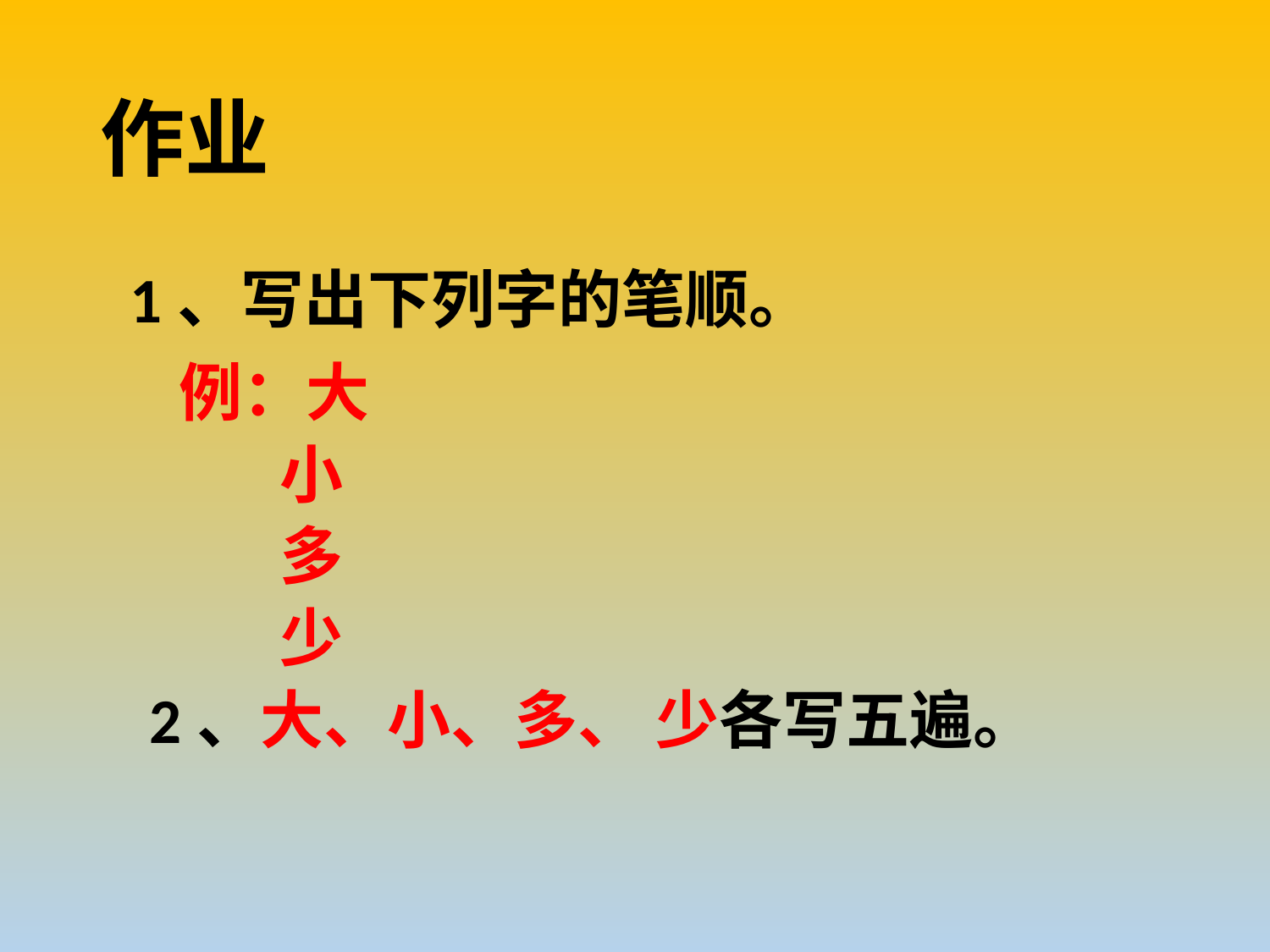

# 作业
  1、写出下列字的笔顺。
      例：大
             小
             多
             少
     2、大、小、多、 少各写五遍。